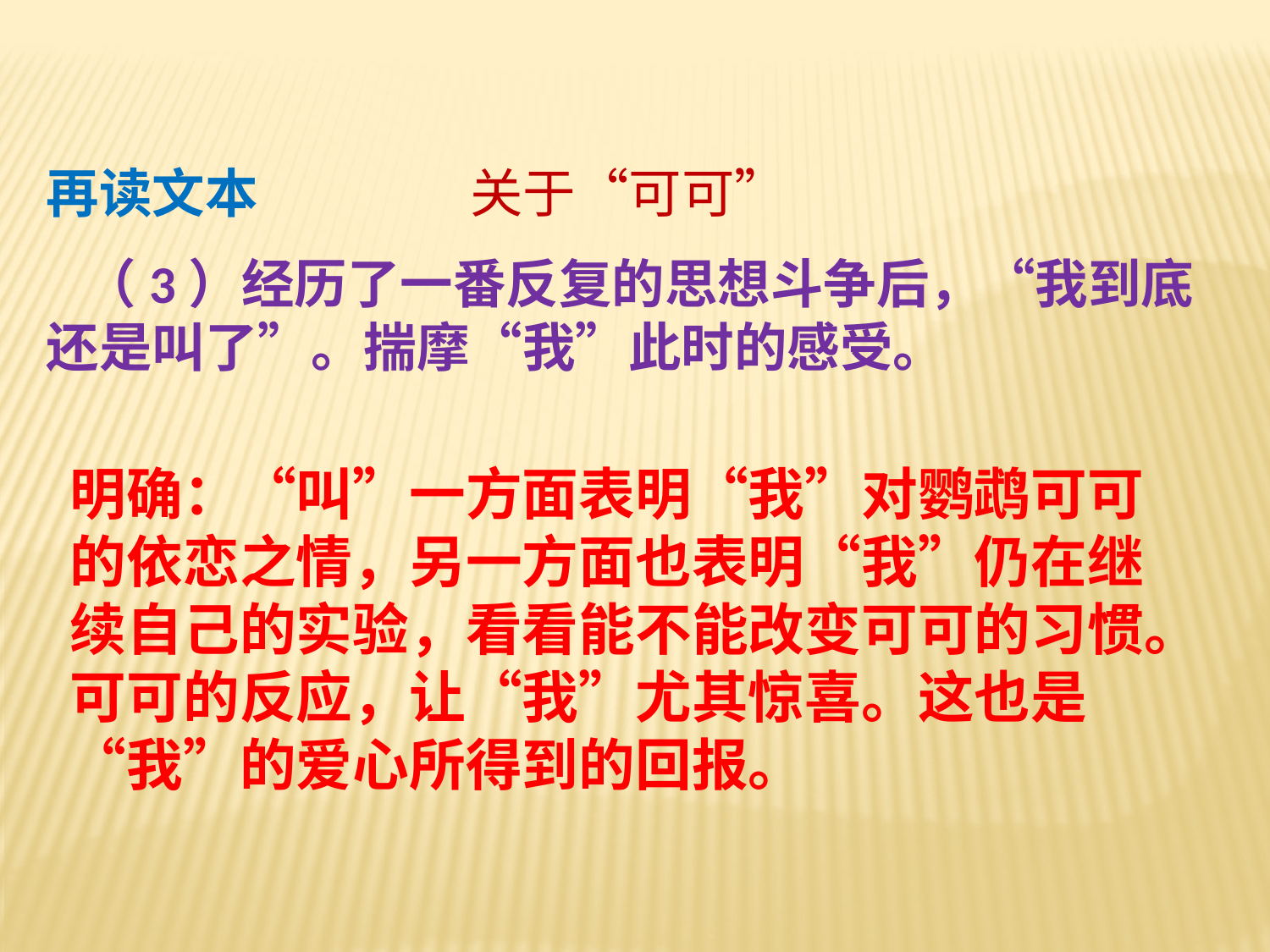

再读文本
关于“可可”
（3）经历了一番反复的思想斗争后，“我到底还是叫了”。揣摩“我”此时的感受。

明确：“叫”一方面表明“我”对鹦鹉可可的依恋之情，另一方面也表明“我”仍在继续自己的实验，看看能不能改变可可的习惯。可可的反应，让“我”尤其惊喜。这也是“我”的爱心所得到的回报。